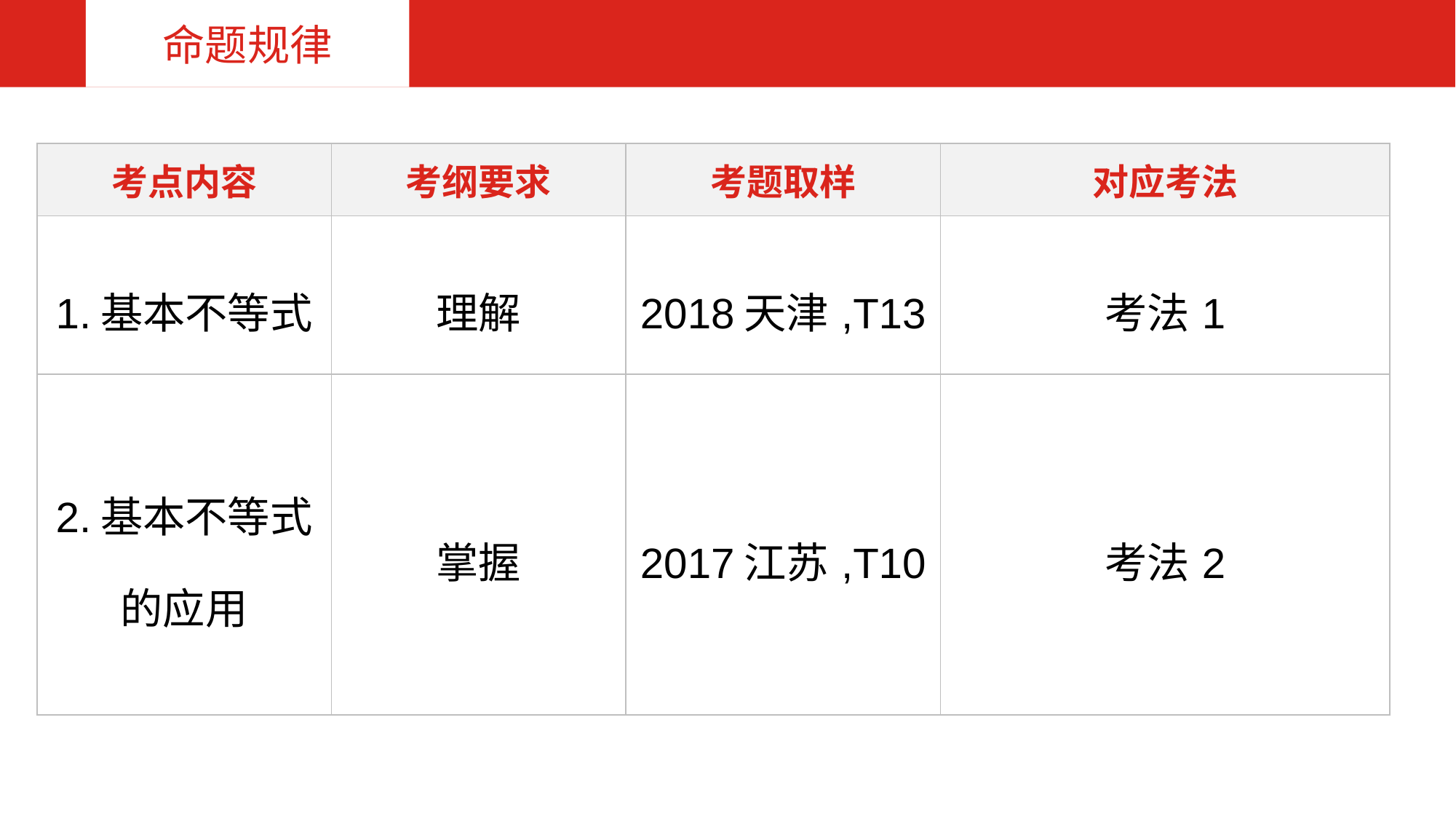

命题规律
| 考点内容 | 考纲要求 | 考题取样 | 对应考法 |
| --- | --- | --- | --- |
| 1.基本不等式 | 理解 | 2018天津,T13 | 考法1 |
| 2.基本不等式的应用 | 掌握 | 2017江苏,T10 | 考法2 |